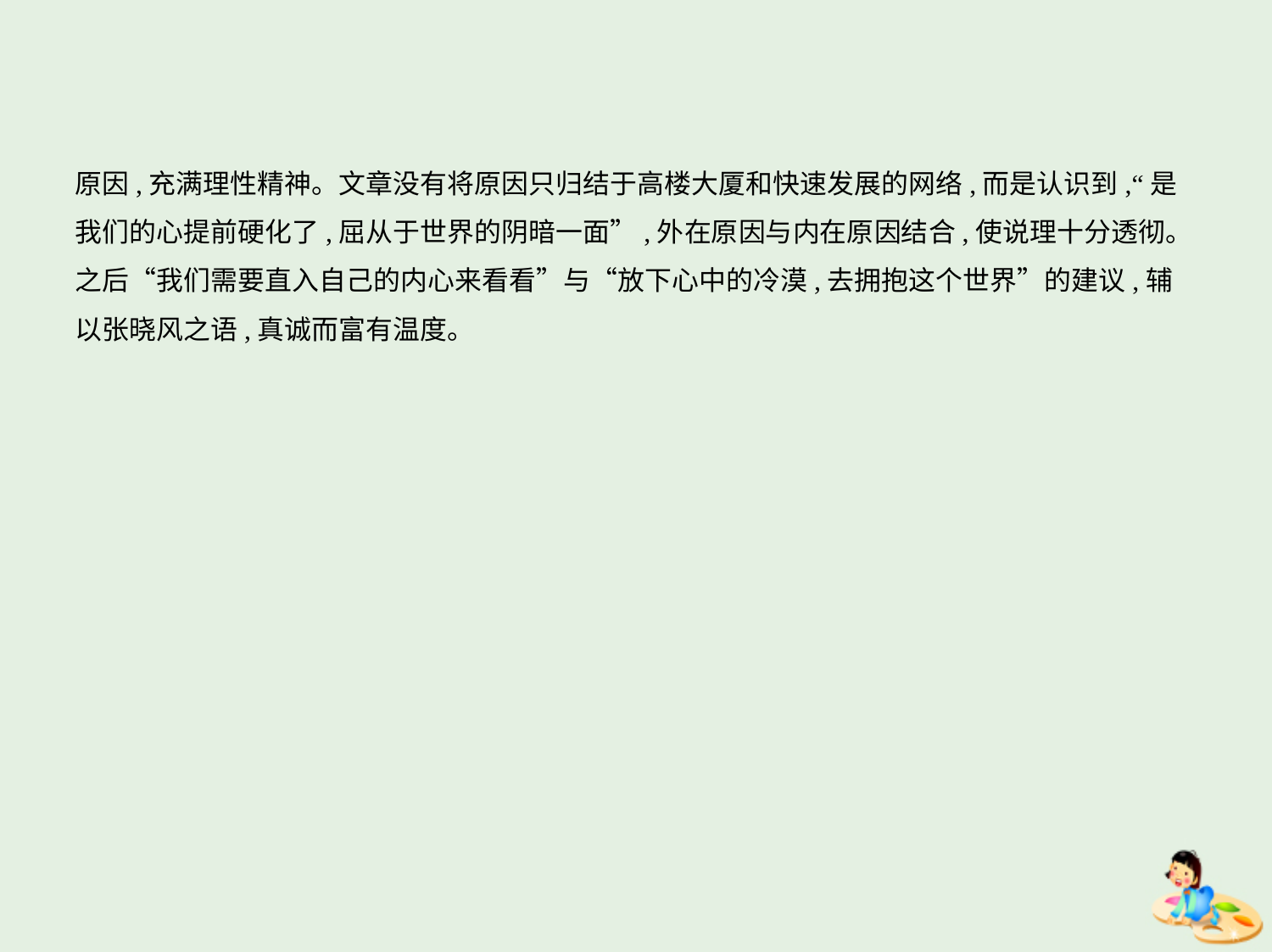

原因,充满理性精神。文章没有将原因只归结于高楼大厦和快速发展的网络,而是认识到,“是
我们的心提前硬化了,屈从于世界的阴暗一面”,外在原因与内在原因结合,使说理十分透彻。
之后“我们需要直入自己的内心来看看”与“放下心中的冷漠,去拥抱这个世界”的建议,辅
以张晓风之语,真诚而富有温度。